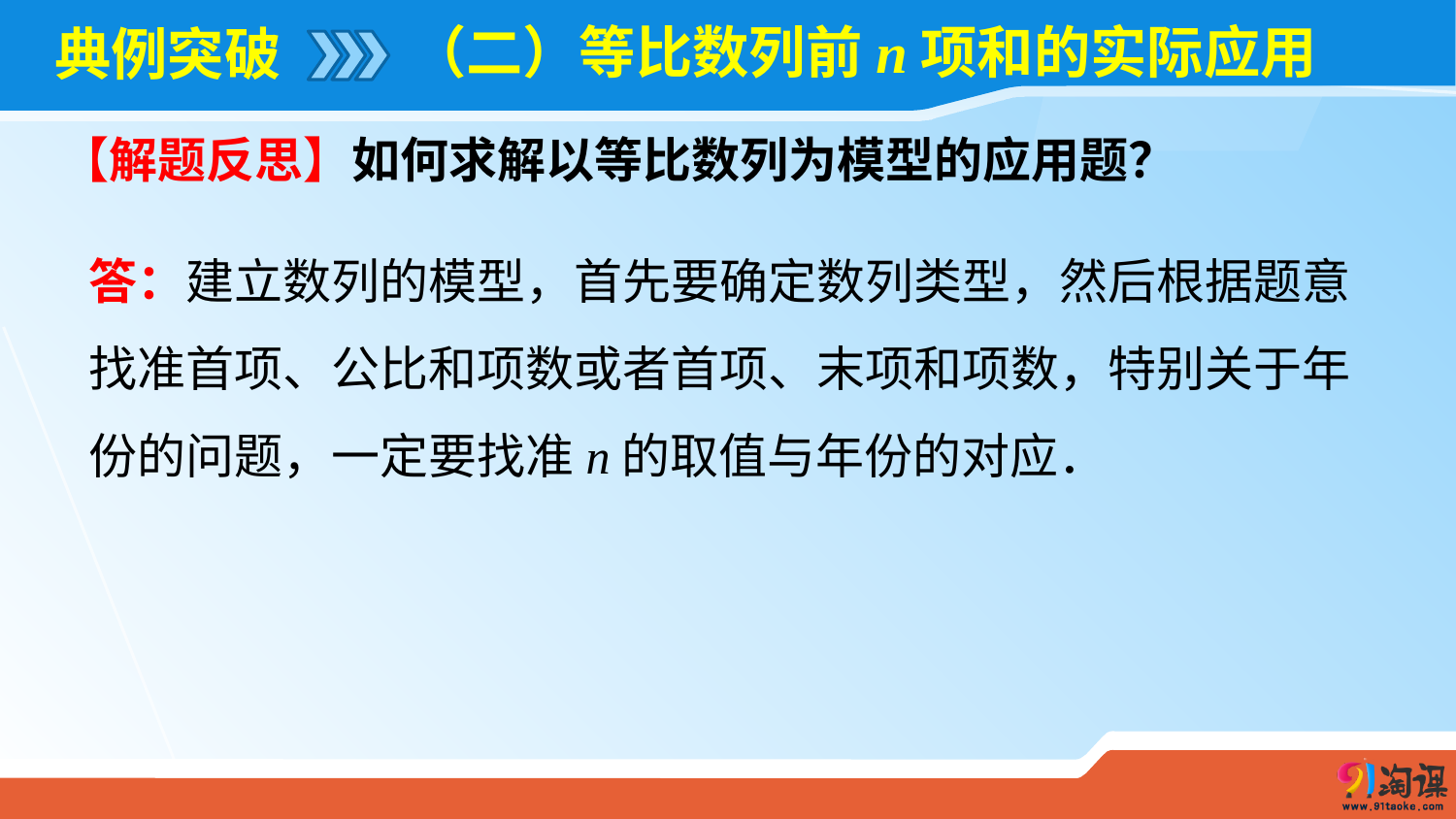

（二）等比数列前n项和的实际应用
# 典例突破
【解题反思】如何求解以等比数列为模型的应用题？
答：建立数列的模型，首先要确定数列类型，然后根据题意找准首项、公比和项数或者首项、末项和项数，特别关于年份的问题，一定要找准n的取值与年份的对应．